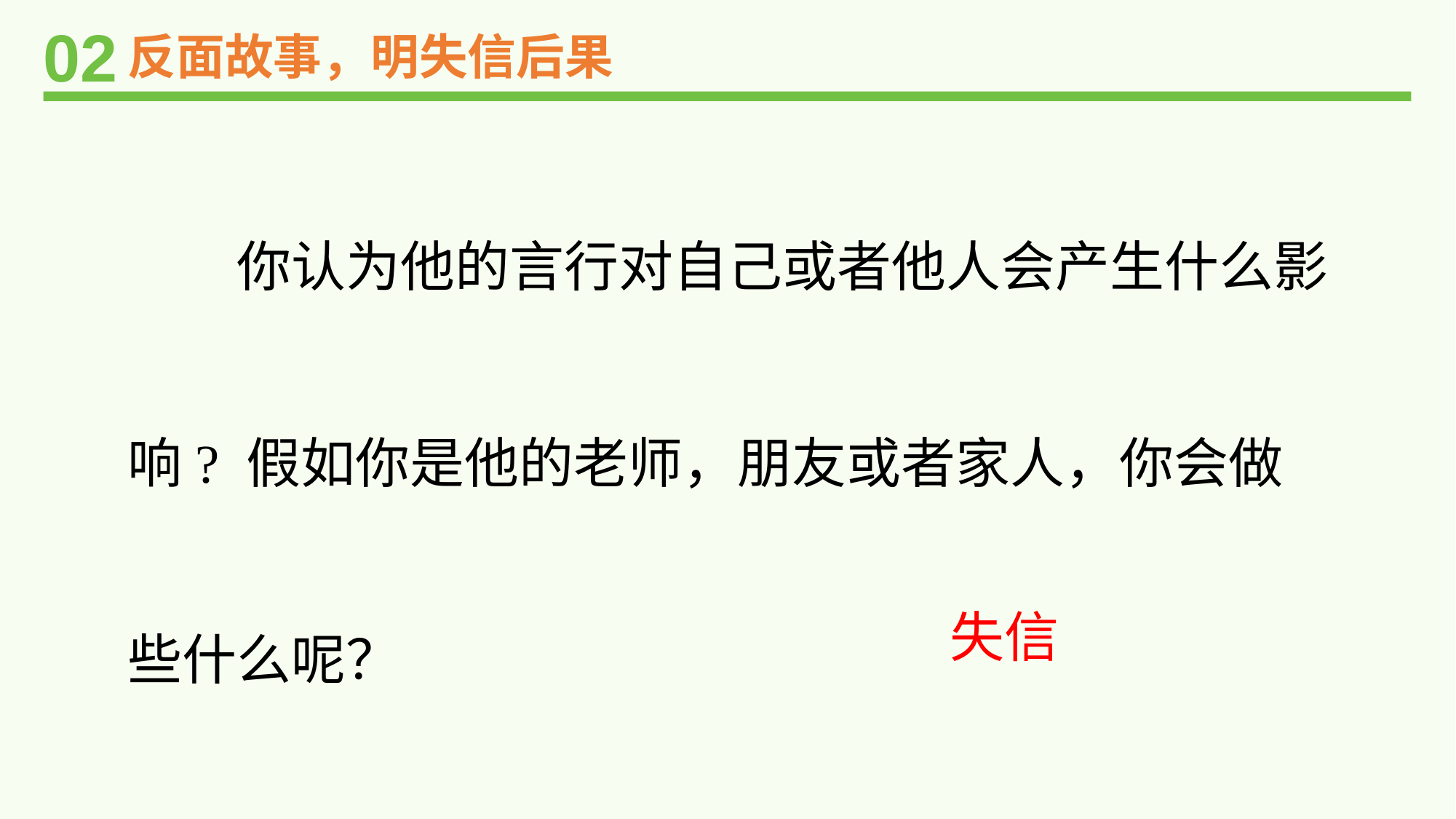

02
反面故事，明失信后果

你认为他的言行对自己或者他人会产生什么影响? 假如你是他的老师，朋友或者家人，你会做些什么呢？
失信